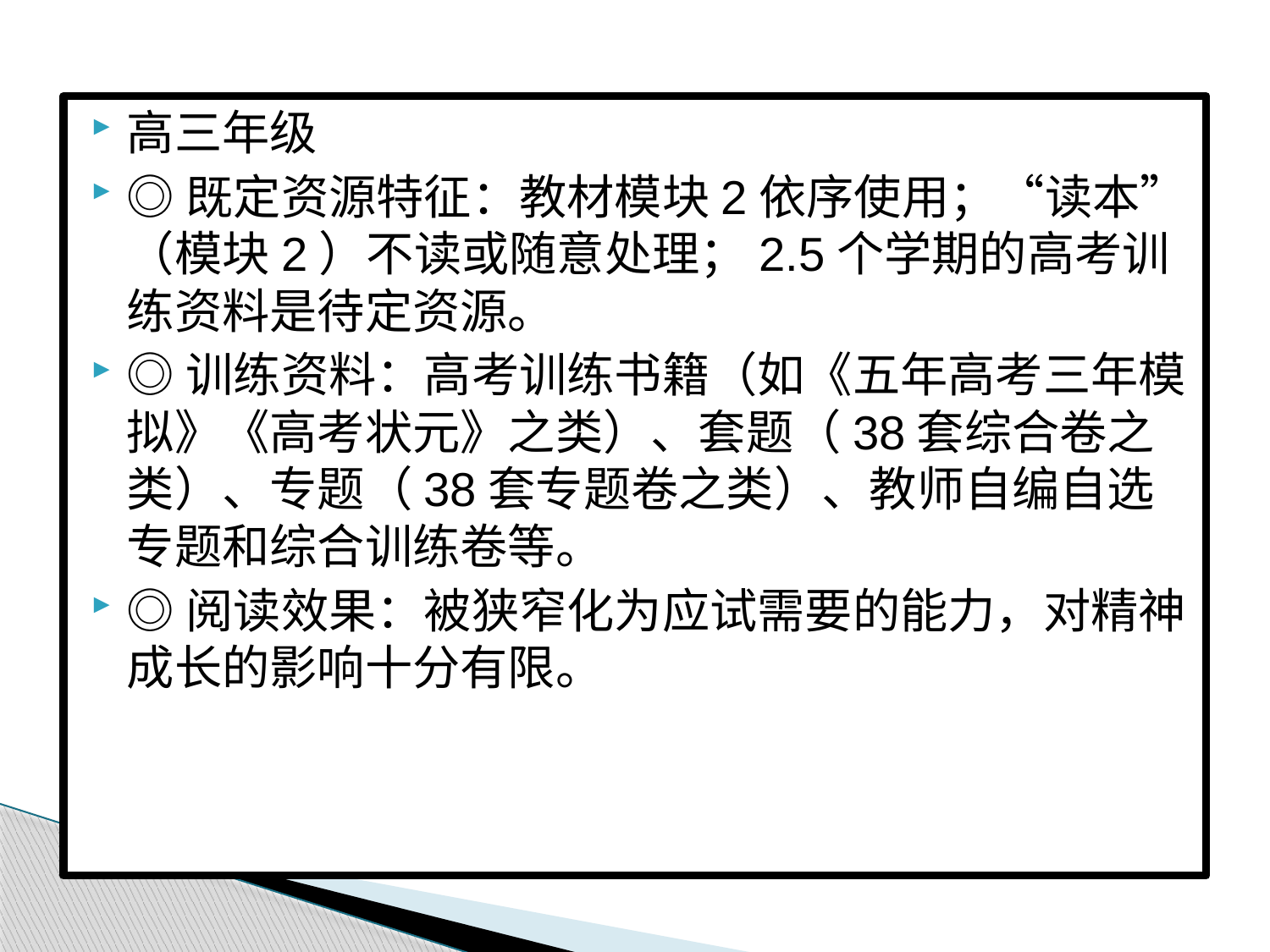

高三年级
◎既定资源特征：教材模块2依序使用；“读本”（模块2）不读或随意处理；2.5个学期的高考训练资料是待定资源。
◎训练资料：高考训练书籍（如《五年高考三年模拟》《高考状元》之类）、套题（38套综合卷之类）、专题（38套专题卷之类）、教师自编自选专题和综合训练卷等。
◎阅读效果：被狭窄化为应试需要的能力，对精神成长的影响十分有限。